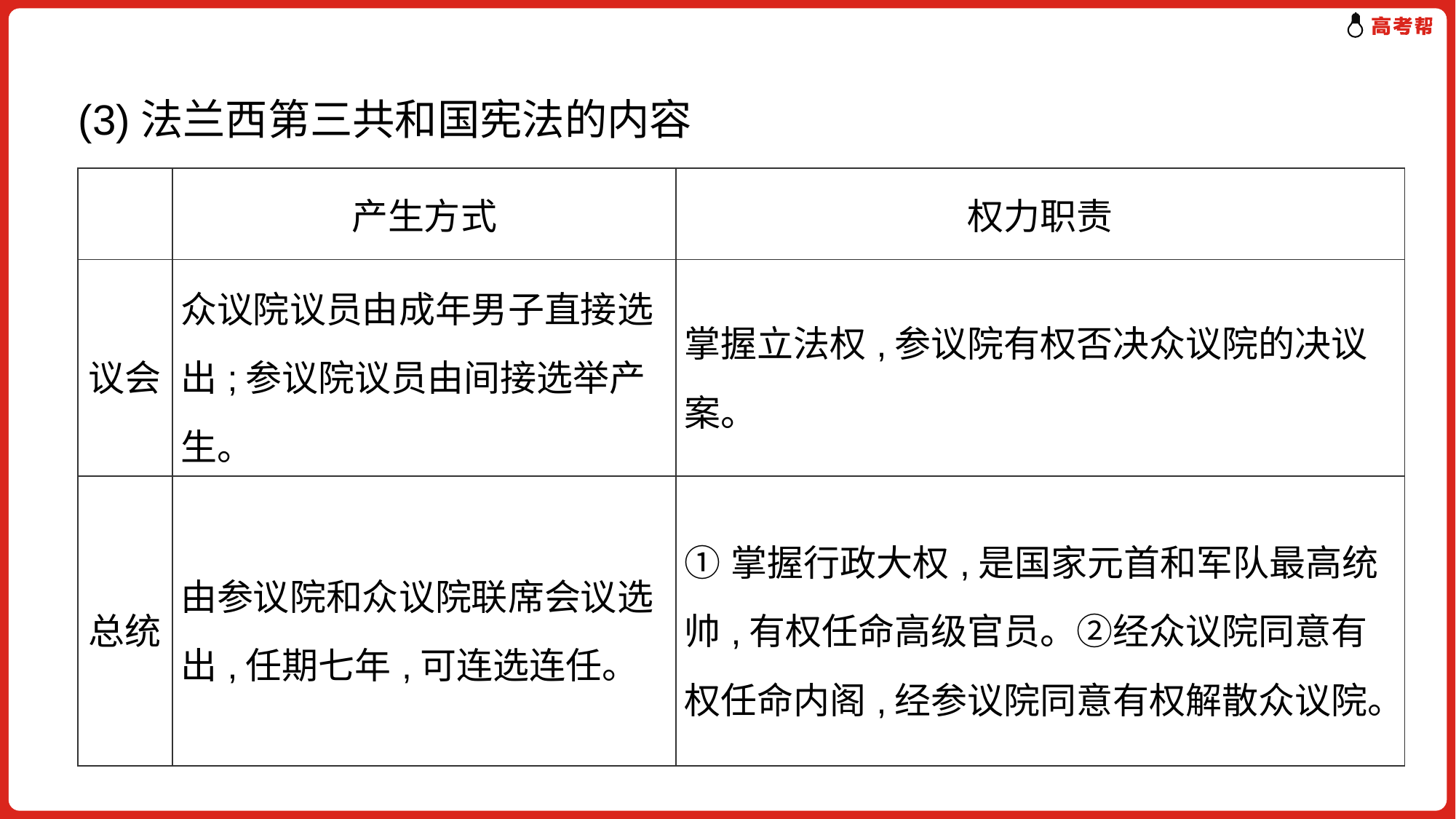

(3)法兰西第三共和国宪法的内容
|  | 产生方式 | 权力职责 |
| --- | --- | --- |
| 议会 | 众议院议员由成年男子直接选出;参议院议员由间接选举产生。 | 掌握立法权,参议院有权否决众议院的决议案。 |
| 总统 | 由参议院和众议院联席会议选出,任期七年,可连选连任。 | ①掌握行政大权,是国家元首和军队最高统帅,有权任命高级官员。②经众议院同意有权任命内阁,经参议院同意有权解散众议院。 |